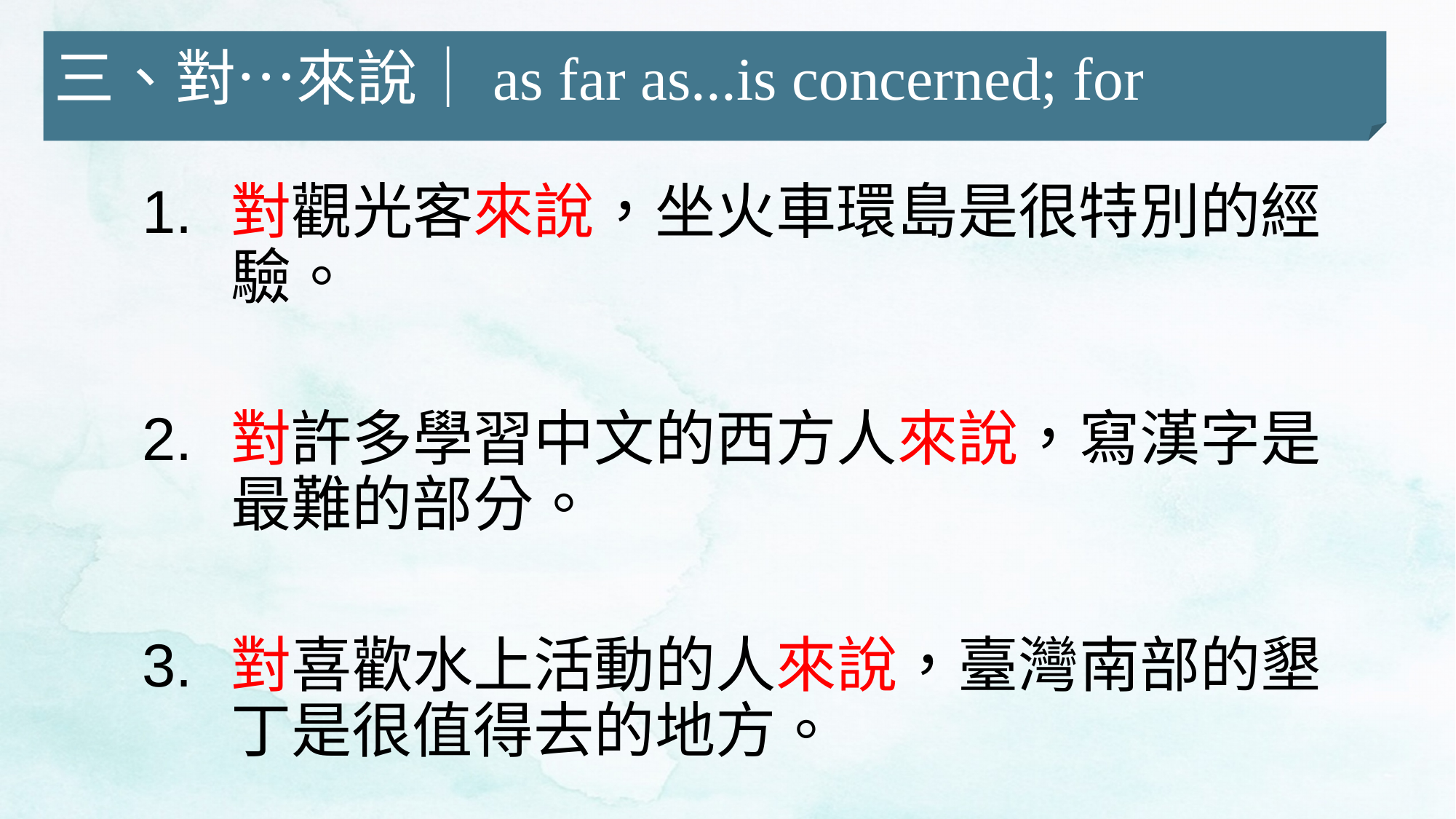

三、對…來說｜as far as...is concerned; for
對觀光客來說，坐火車環島是很特別的經驗。

對許多學習中文的西方人來說，寫漢字是最難的部分。

對喜歡水上活動的人來說，臺灣南部的墾丁是很值得去的地方。